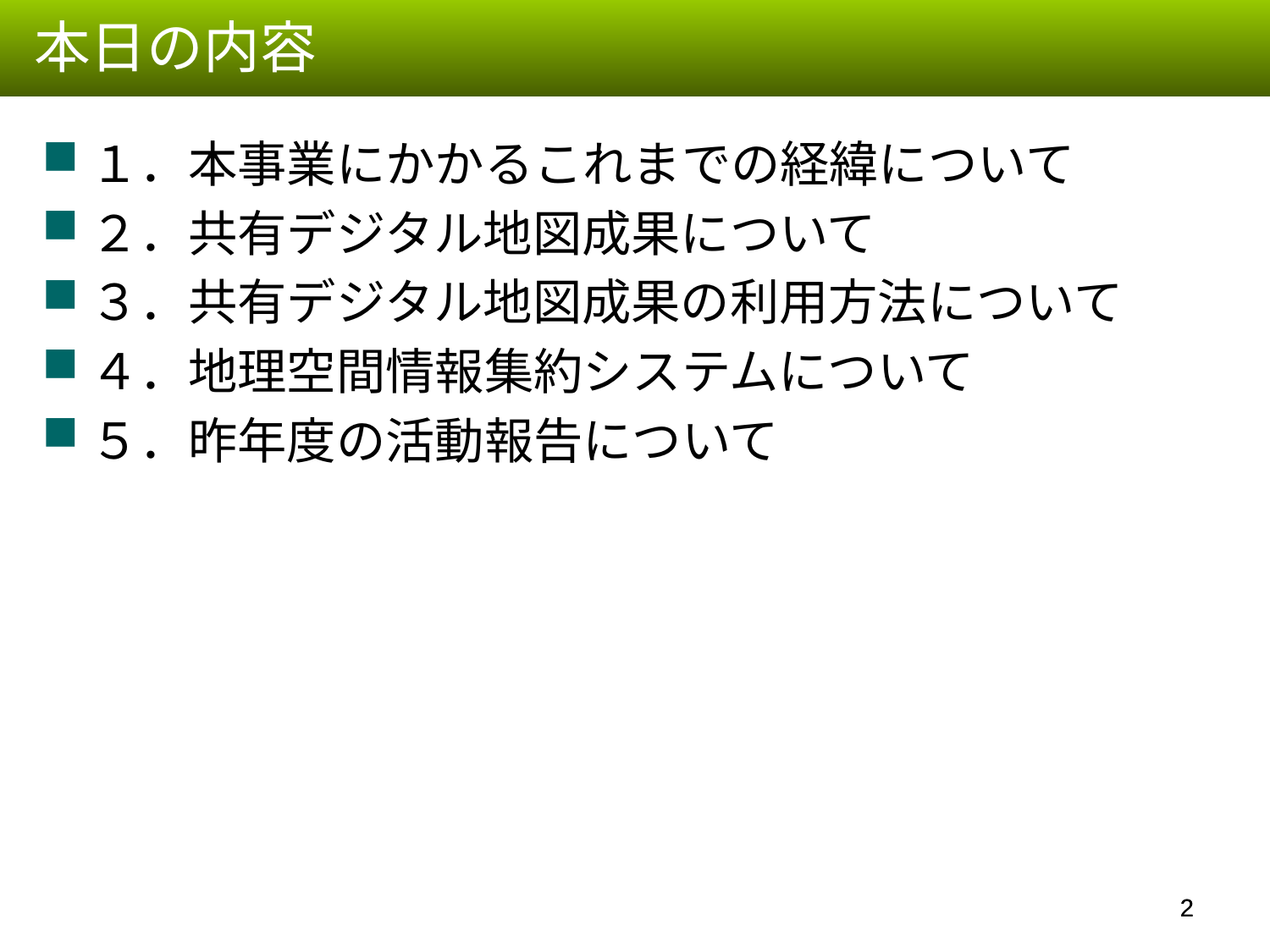

本日の内容
１．本事業にかかるこれまでの経緯について
２．共有デジタル地図成果について
３．共有デジタル地図成果の利用方法について
４．地理空間情報集約システムについて
５．昨年度の活動報告について
2
2